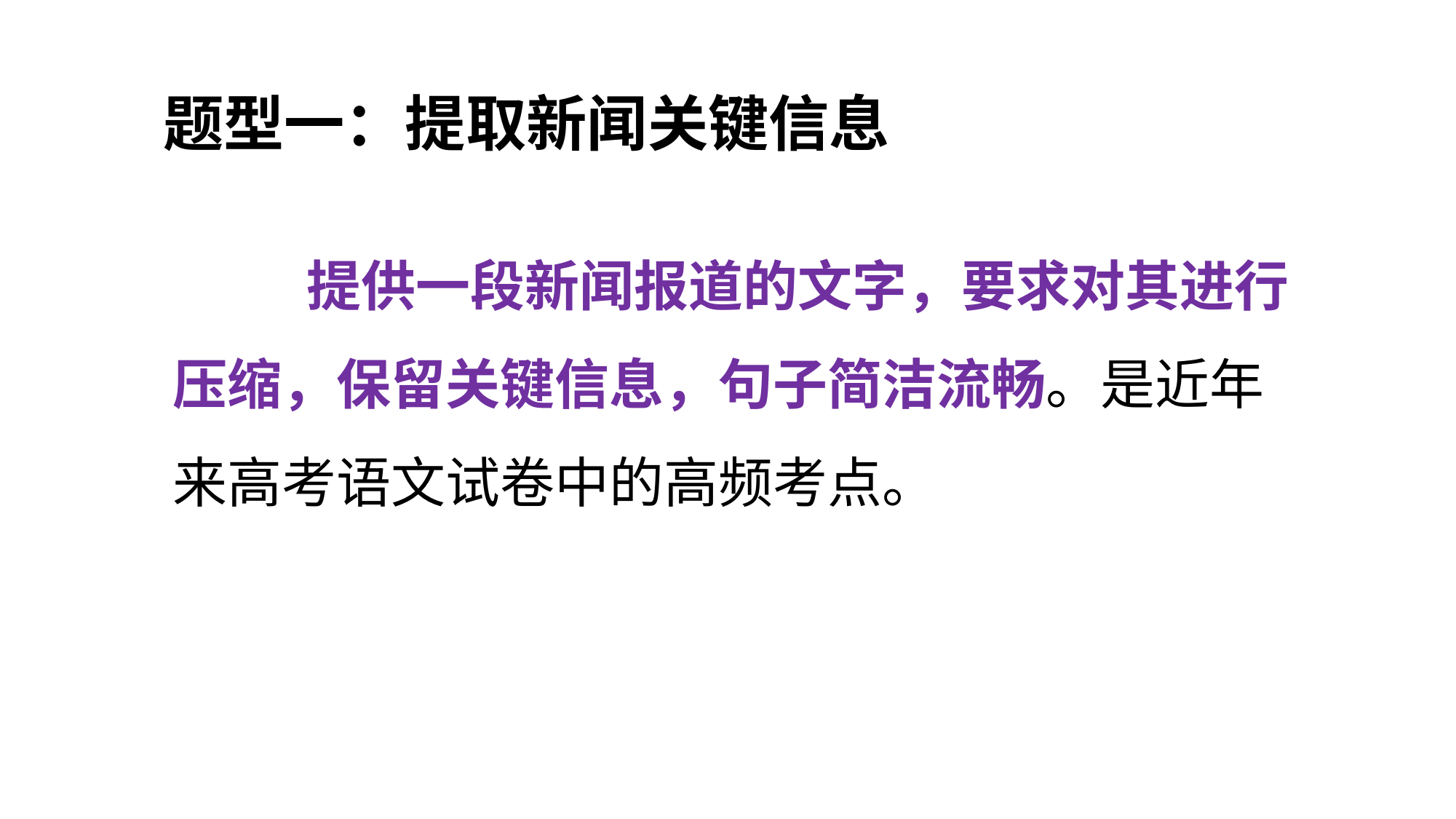

题型一：提取新闻关键信息
        提供一段新闻报道的文字，要求对其进行压缩，保留关键信息，句子简洁流畅。是近年来高考语文试卷中的高频考点。